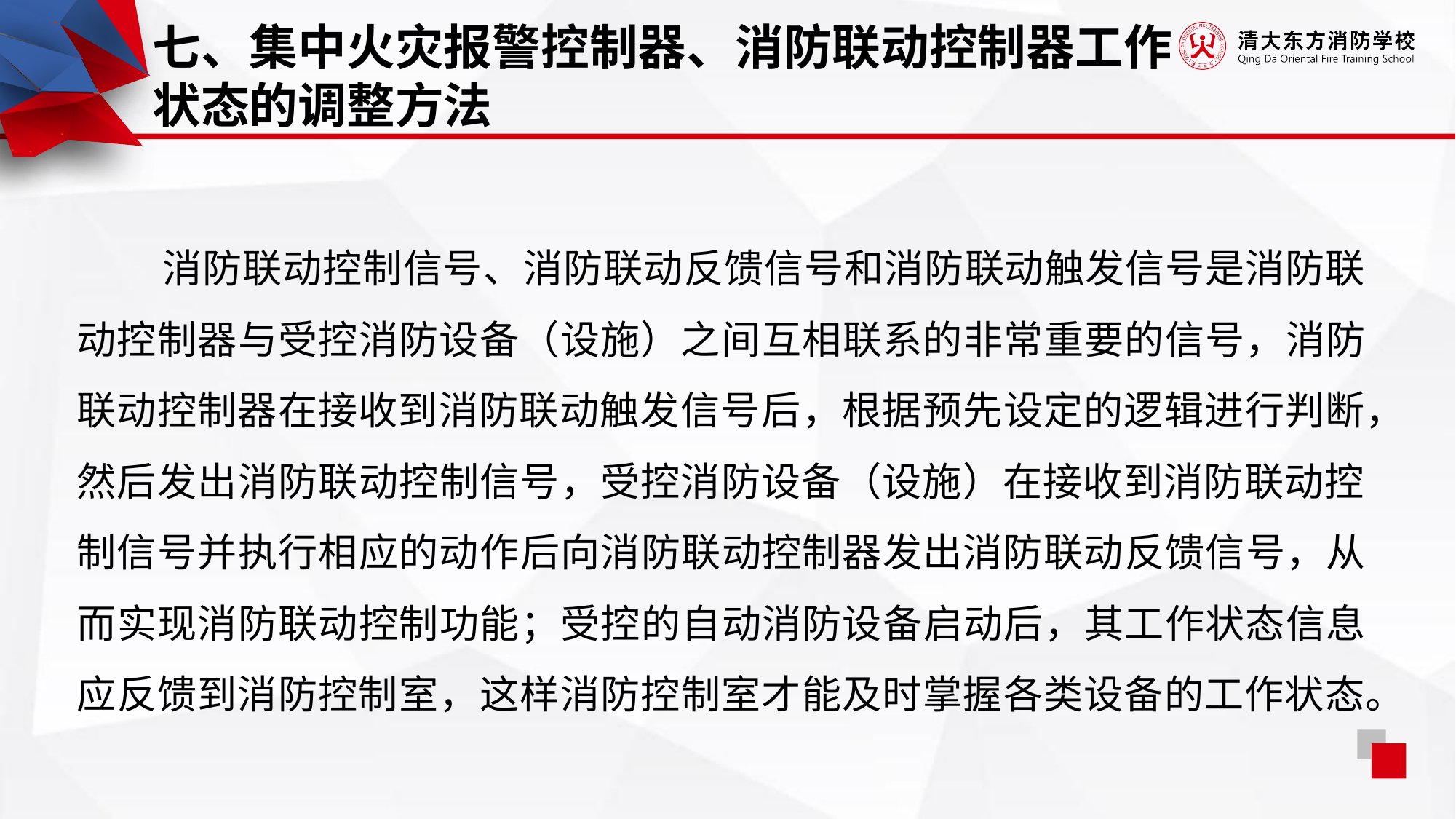

七、集中火灾报警控制器、消防联动控制器工作
状态的调整方法

消防联动控制信号、消防联动反馈信号和消防联动触发信号是消防联动控制器与受控消防设备（设施）之间互相联系的非常重要的信号，消防联动控制器在接收到消防联动触发信号后，根据预先设定的逻辑进行判断，然后发出消防联动控制信号，受控消防设备（设施）在接收到消防联动控制信号并执行相应的动作后向消防联动控制器发出消防联动反馈信号，从而实现消防联动控制功能；受控的自动消防设备启动后，其工作状态信息应反馈到消防控制室，这样消防控制室才能及时掌握各类设备的工作状态。